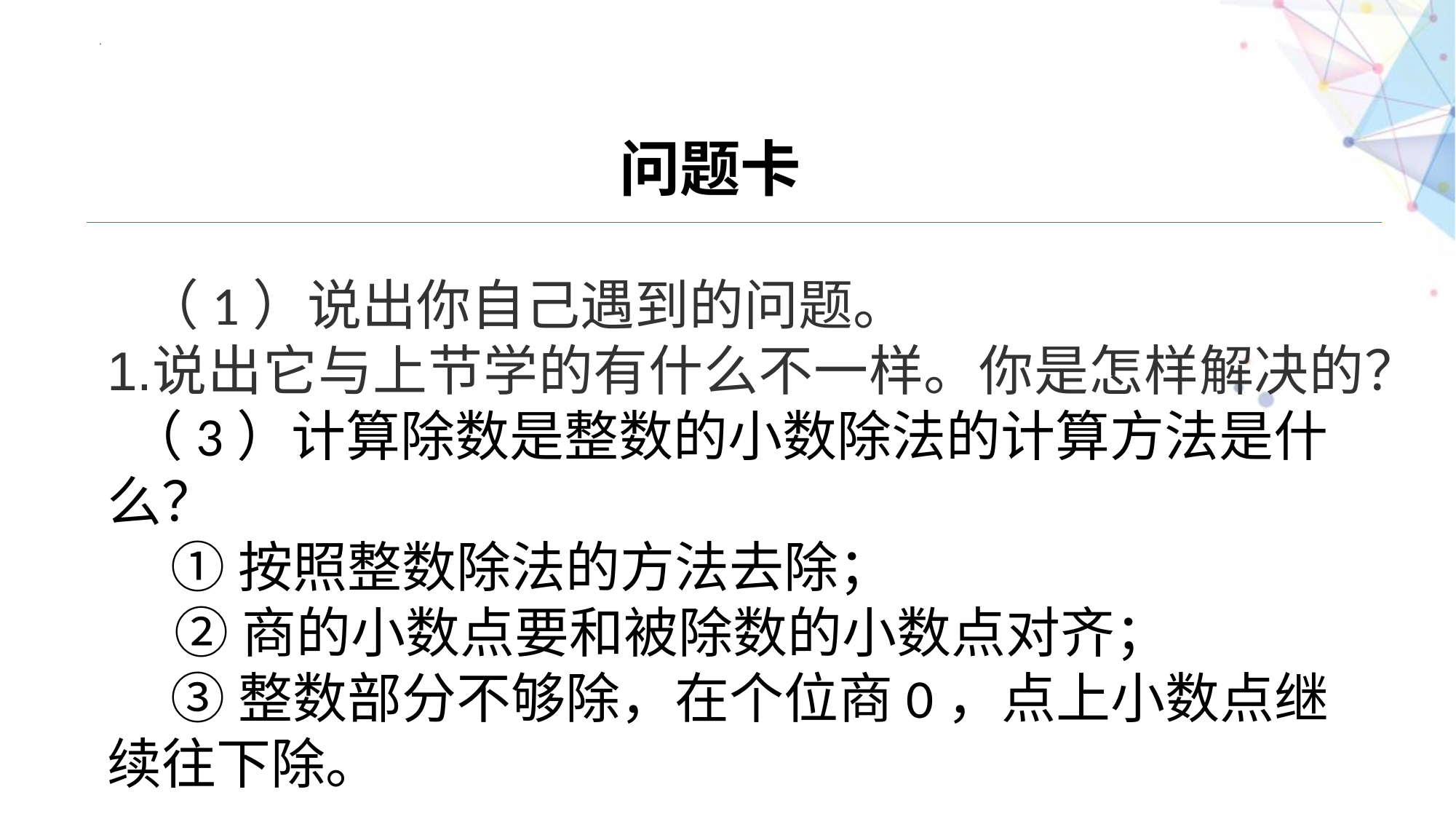

问题卡
  （1）说出你自己遇到的问题。
说出它与上节学的有什么不一样。你是怎样解决的？
（3）计算除数是整数的小数除法的计算方法是什么？
①按照整数除法的方法去除；
  ②商的小数点要和被除数的小数点对齐；
③整数部分不够除，在个位商0，点上小数点继续往下除。